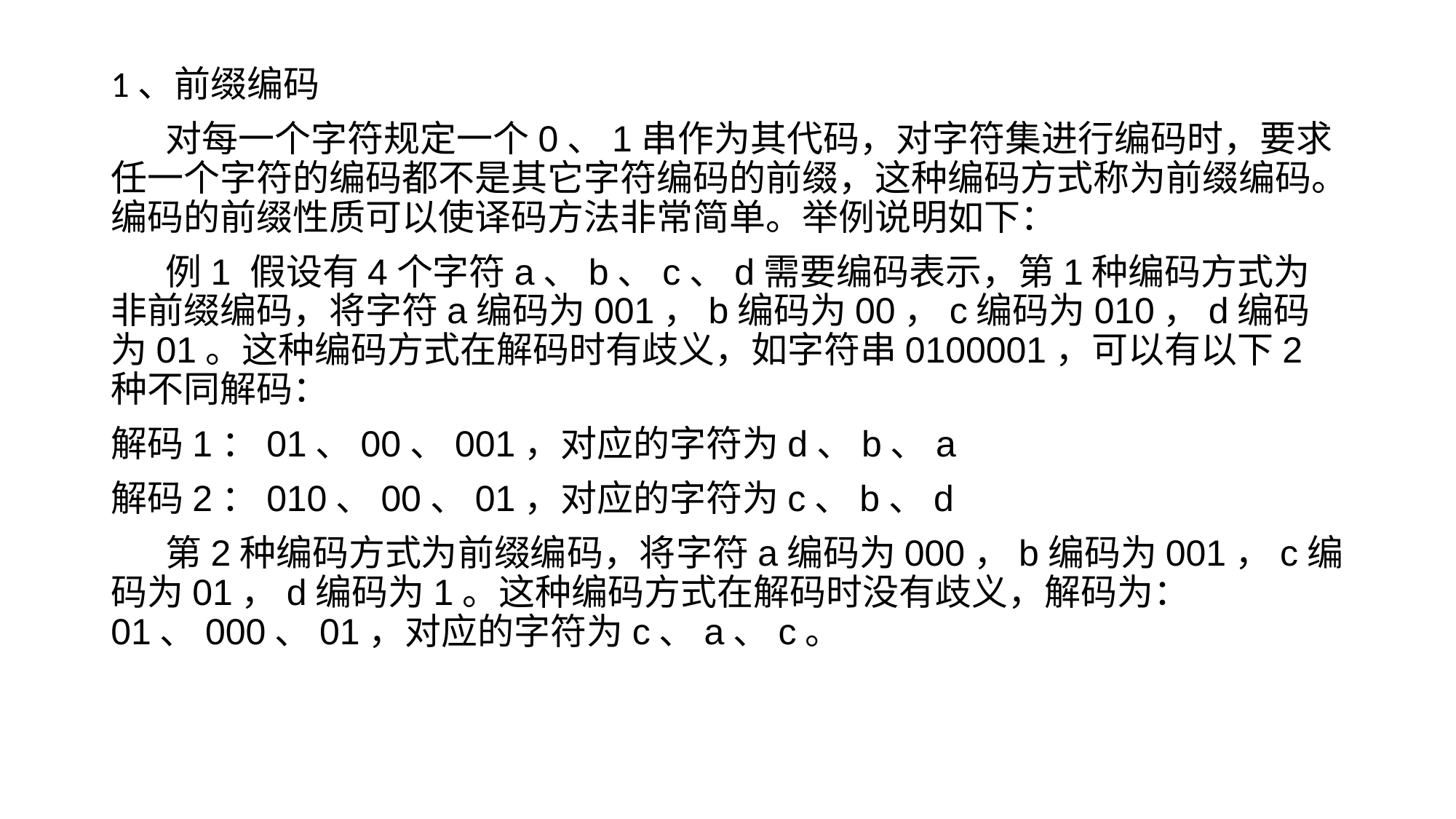

1、前缀编码
对每一个字符规定一个0、1串作为其代码，对字符集进行编码时，要求任一个字符的编码都不是其它字符编码的前缀，这种编码方式称为前缀编码。编码的前缀性质可以使译码方法非常简单。举例说明如下：
例1 假设有4个字符a、b、c、d需要编码表示，第1种编码方式为非前缀编码，将字符a编码为001，b编码为00，c编码为010，d编码为01。这种编码方式在解码时有歧义，如字符串0100001，可以有以下2种不同解码：
解码1：01、00、001，对应的字符为d、b、a
解码2：010、00、01，对应的字符为c、b、d
第2种编码方式为前缀编码，将字符a编码为000，b编码为001，c编码为01，d编码为1。这种编码方式在解码时没有歧义，解码为：01、000、01，对应的字符为c、a、c。